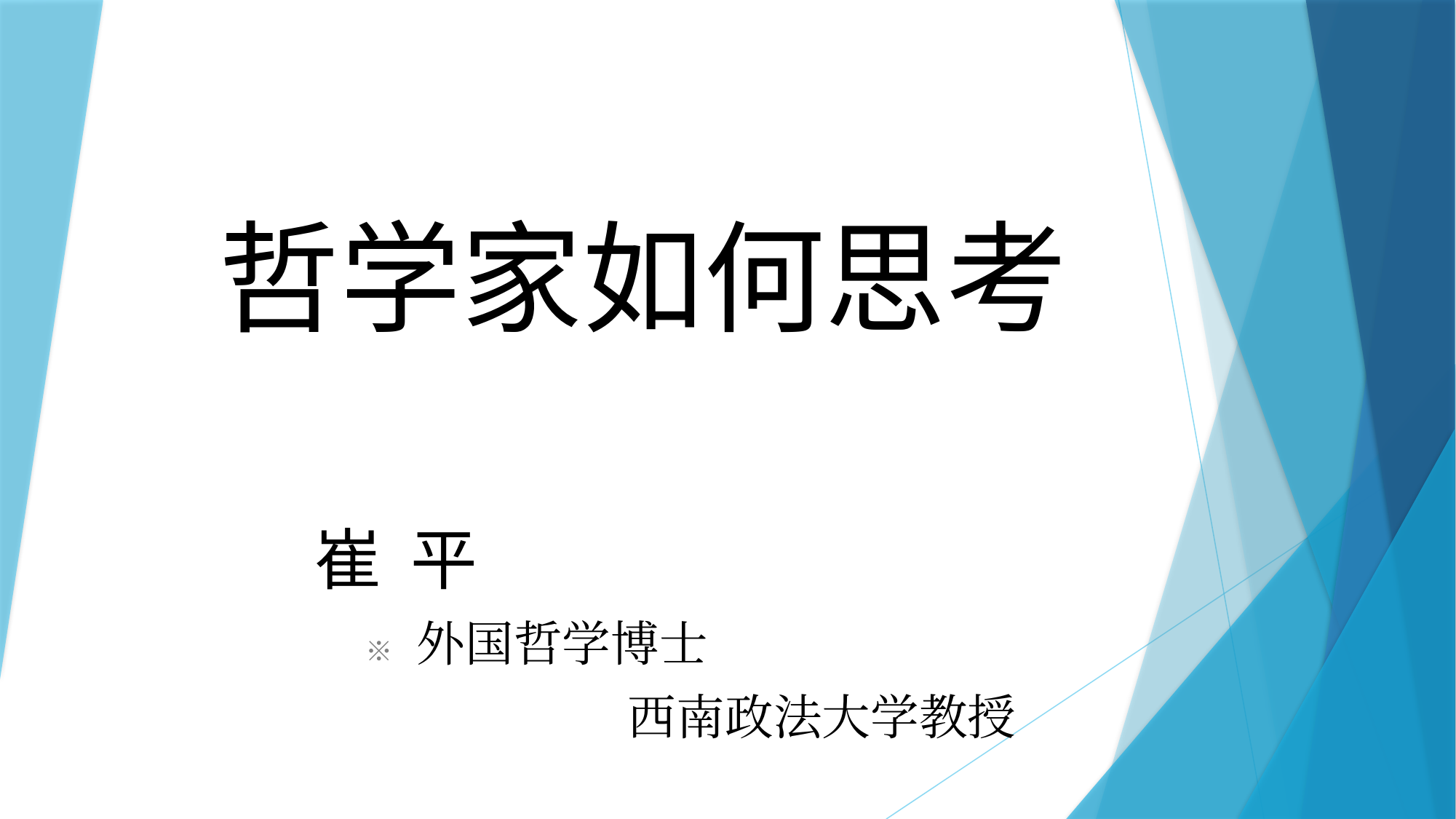

# 哲学家如何思考
        崔  平
                ※ 外国哲学博士
　　　　　　　　　西南政法大学教授